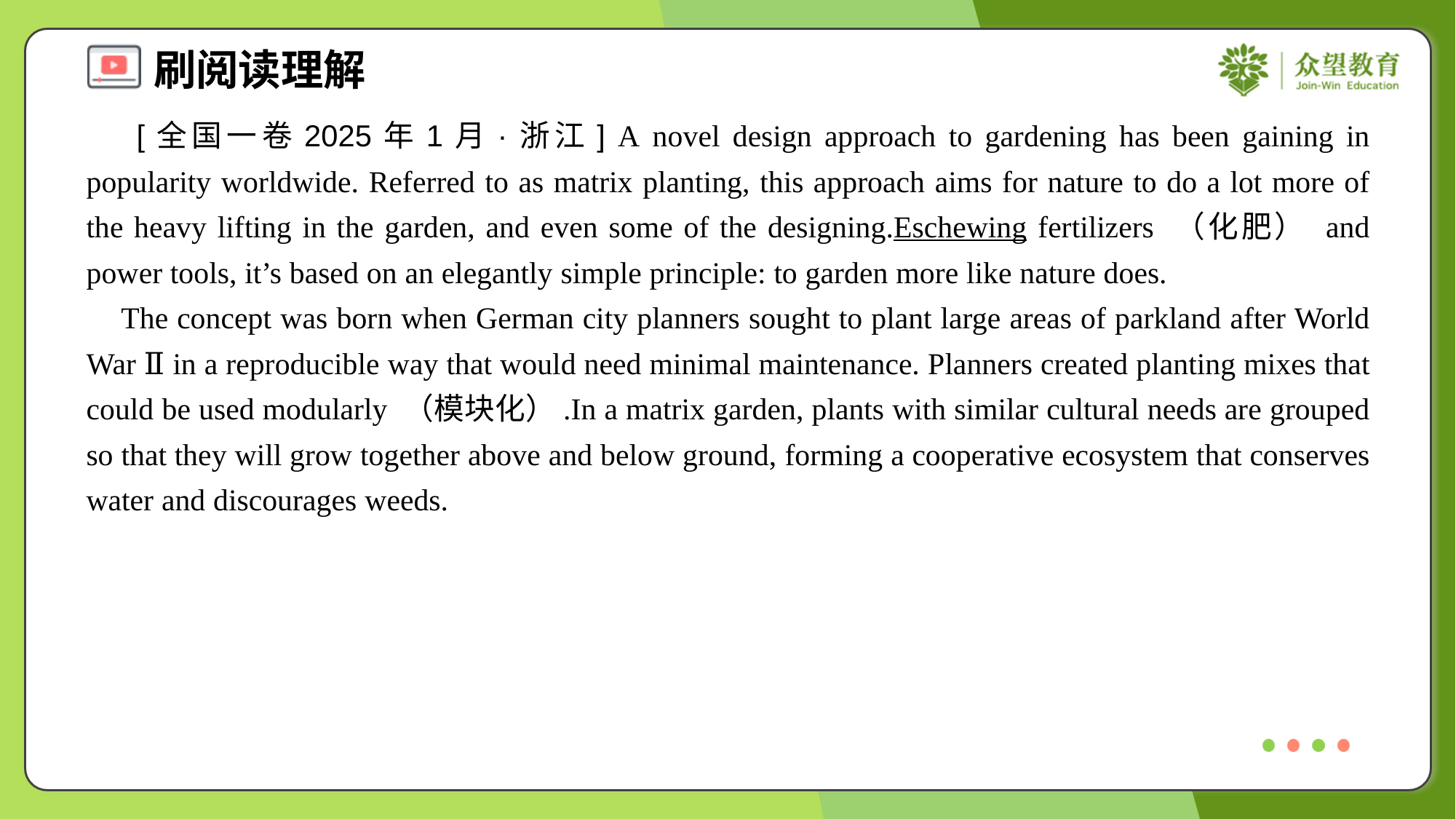

[全国一卷2025年1月·浙江] A novel design approach to gardening has been gaining in popularity worldwide. Referred to as matrix planting, this approach aims for nature to do a lot more of the heavy lifting in the garden, and even some of the designing.Eschewing fertilizers （化肥） and power tools, it’s based on an elegantly simple principle: to garden more like nature does.
    The concept was born when German city planners sought to plant large areas of parkland after World War Ⅱ in a reproducible way that would need minimal maintenance. Planners created planting mixes that could be used modularly （模块化）.In a matrix garden, plants with similar cultural needs are grouped so that they will grow together above and below ground, forming a cooperative ecosystem that conserves water and discourages weeds.